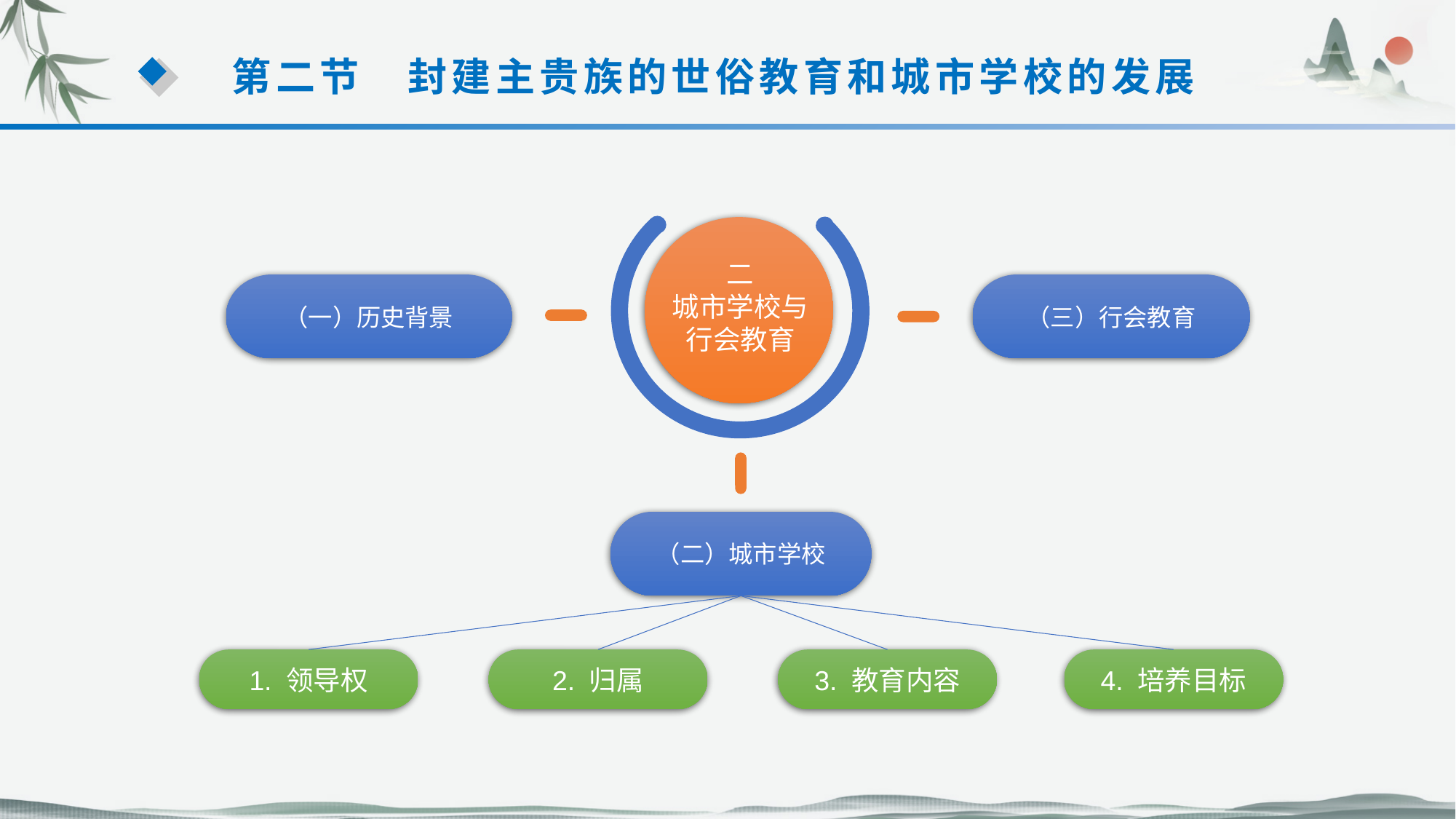

第二节　封建主贵族的世俗教育和城市学校的发展

二
城市学校与行会教育
（一）历史背景

（三）行会教育

（二）城市学校
1. 领导权
2. 归属
3. 教育内容
4. 培养目标